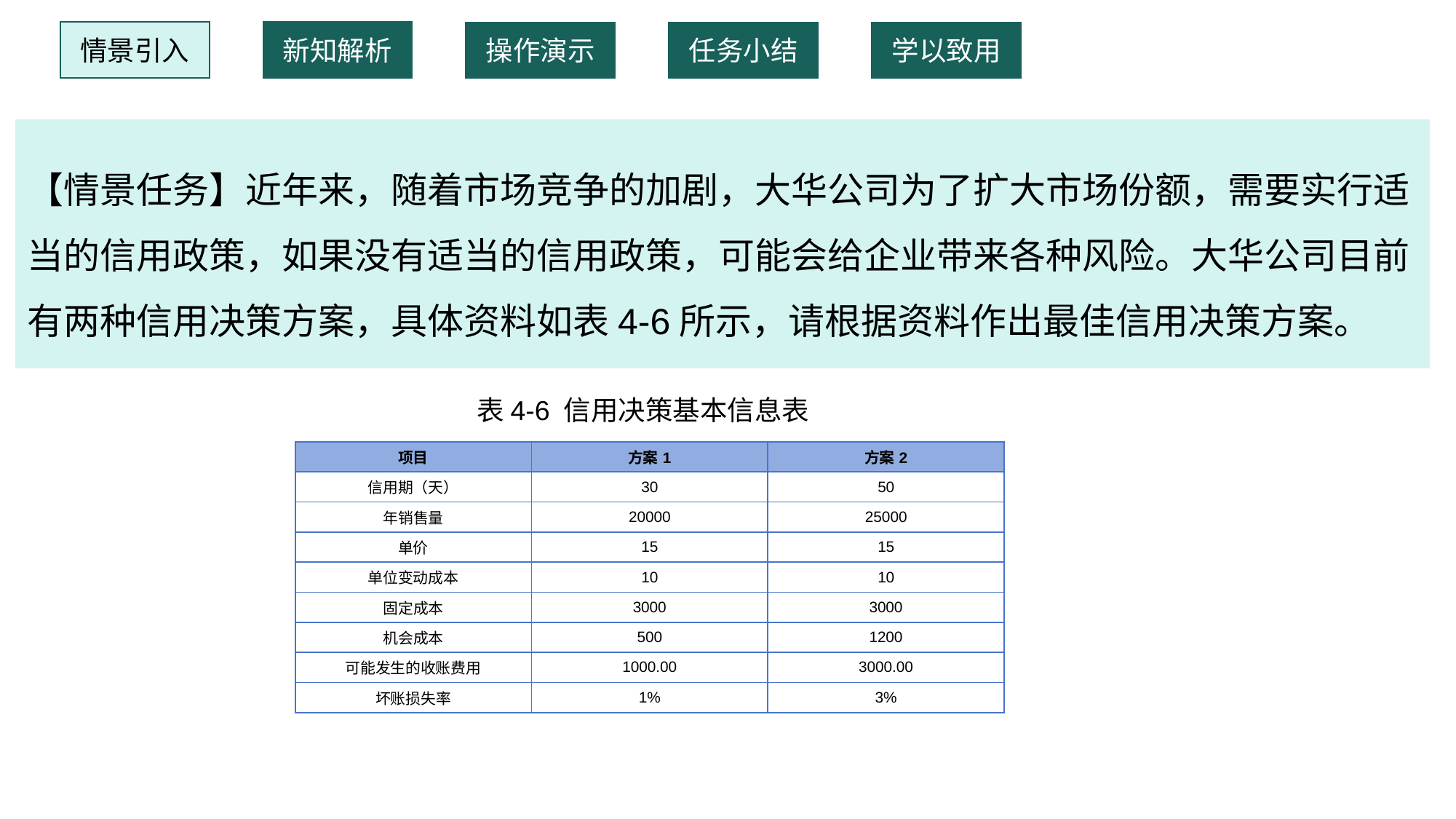

情景引入
新知解析
操作演示
任务小结
学以致用
【情景任务】近年来，随着市场竞争的加剧，大华公司为了扩大市场份额，需要实行适当的信用政策，如果没有适当的信用政策，可能会给企业带来各种风险。大华公司目前有两种信用决策方案，具体资料如表4-6所示，请根据资料作出最佳信用决策方案。
表4-6 信用决策基本信息表
| 项目 | 方案1 | 方案2 |
| --- | --- | --- |
| 信用期（天） | 30 | 50 |
| 年销售量 | 20000 | 25000 |
| 单价 | 15 | 15 |
| 单位变动成本 | 10 | 10 |
| 固定成本 | 3000 | 3000 |
| 机会成本 | 500 | 1200 |
| 可能发生的收账费用 | 1000.00 | 3000.00 |
| 坏账损失率 | 1% | 3% |